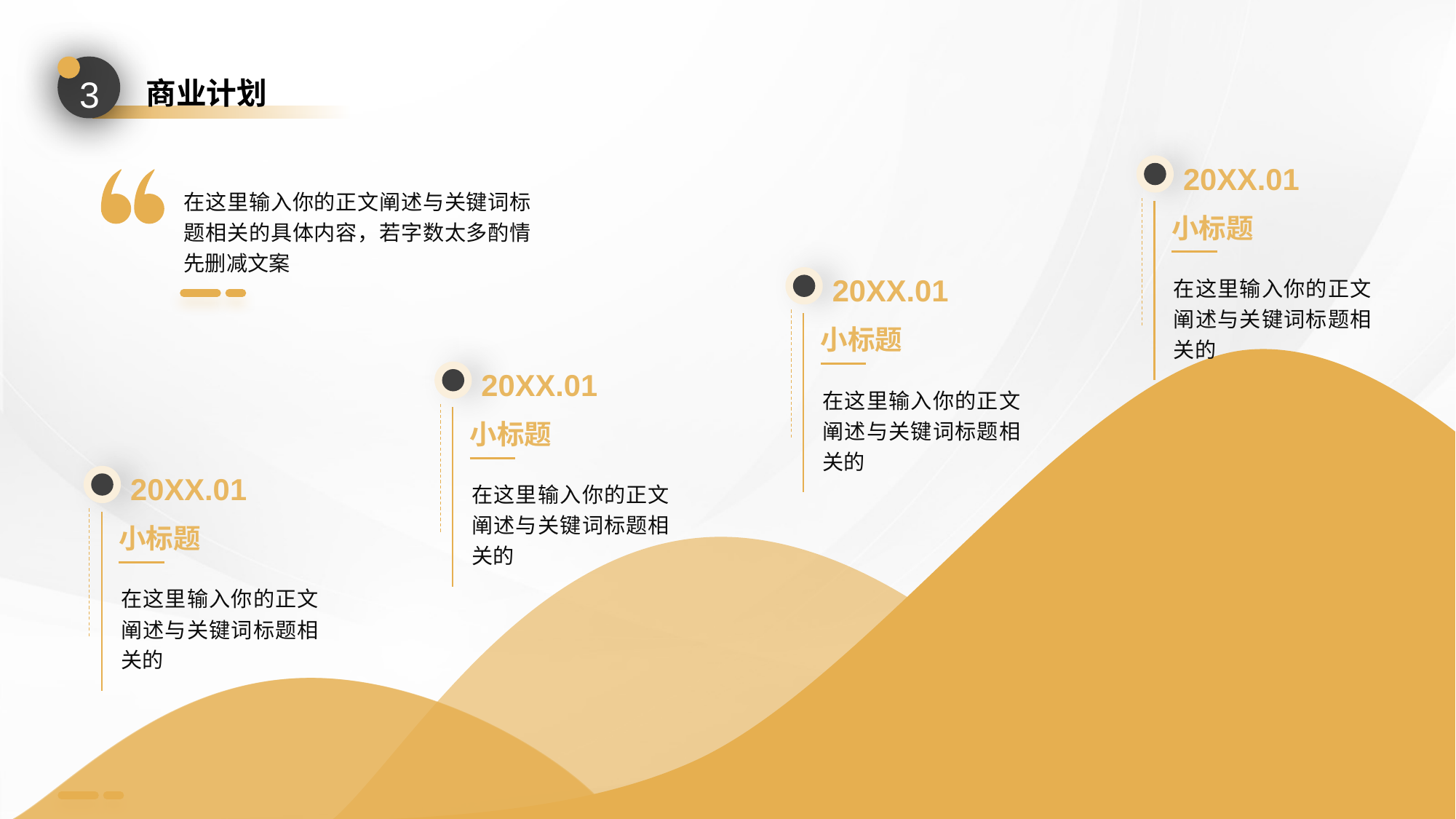

3
商业计划

20XX.01

在这里输入你的正文阐述与关键词标题相关的具体内容，若字数太多酌情先删减文案
小标题

20XX.01
在这里输入你的正文阐述与关键词标题相关的
小标题

20XX.01
在这里输入你的正文阐述与关键词标题相关的
小标题

20XX.01
在这里输入你的正文阐述与关键词标题相关的
小标题

在这里输入你的正文阐述与关键词标题相关的